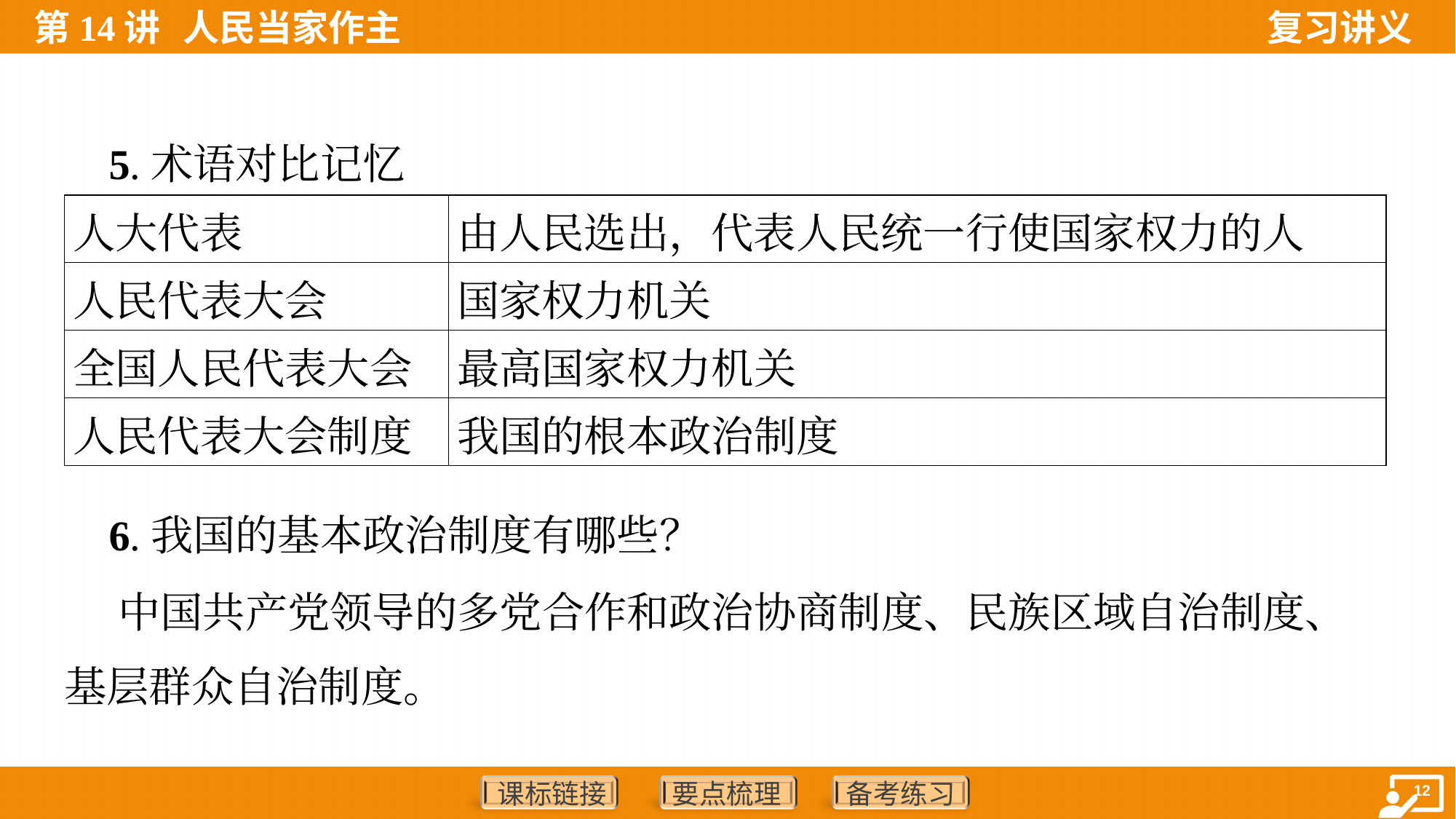

5.术语对比记忆
| 人大代表 | 由人民选出，代表人民统一行使国家权力的人 |
| --- | --- |
| 人民代表大会 | 国家权力机关 |
| 全国人民代表大会 | 最高国家权力机关 |
| 人民代表大会制度 | 我国的根本政治制度 |
    6.我国的基本政治制度有哪些？
    中国共产党领导的多党合作和政治协商制度、民族区域自治制度、
基层群众自治制度。